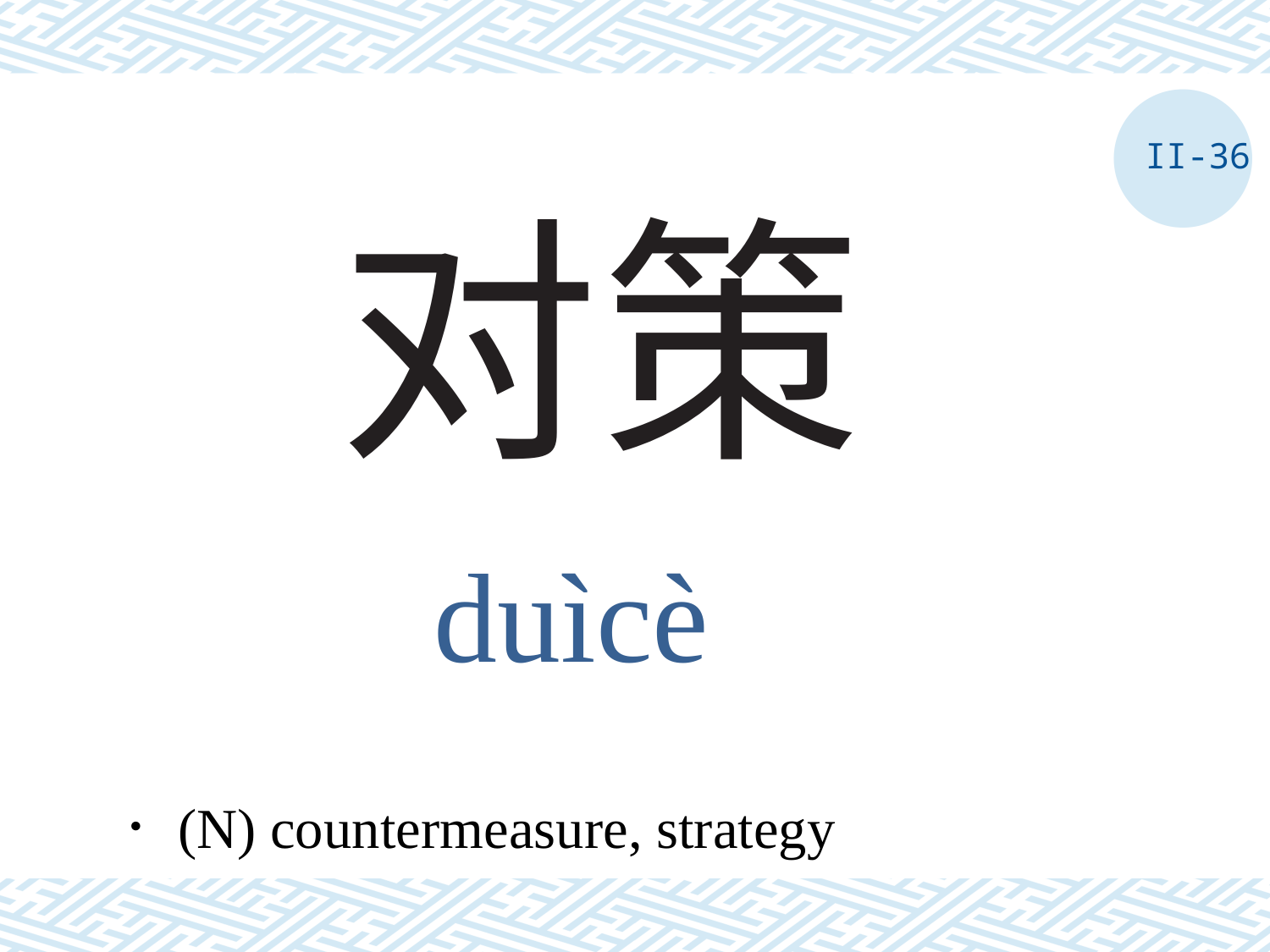

II-36
# 对策
duìcè
．(N) countermeasure, strategy